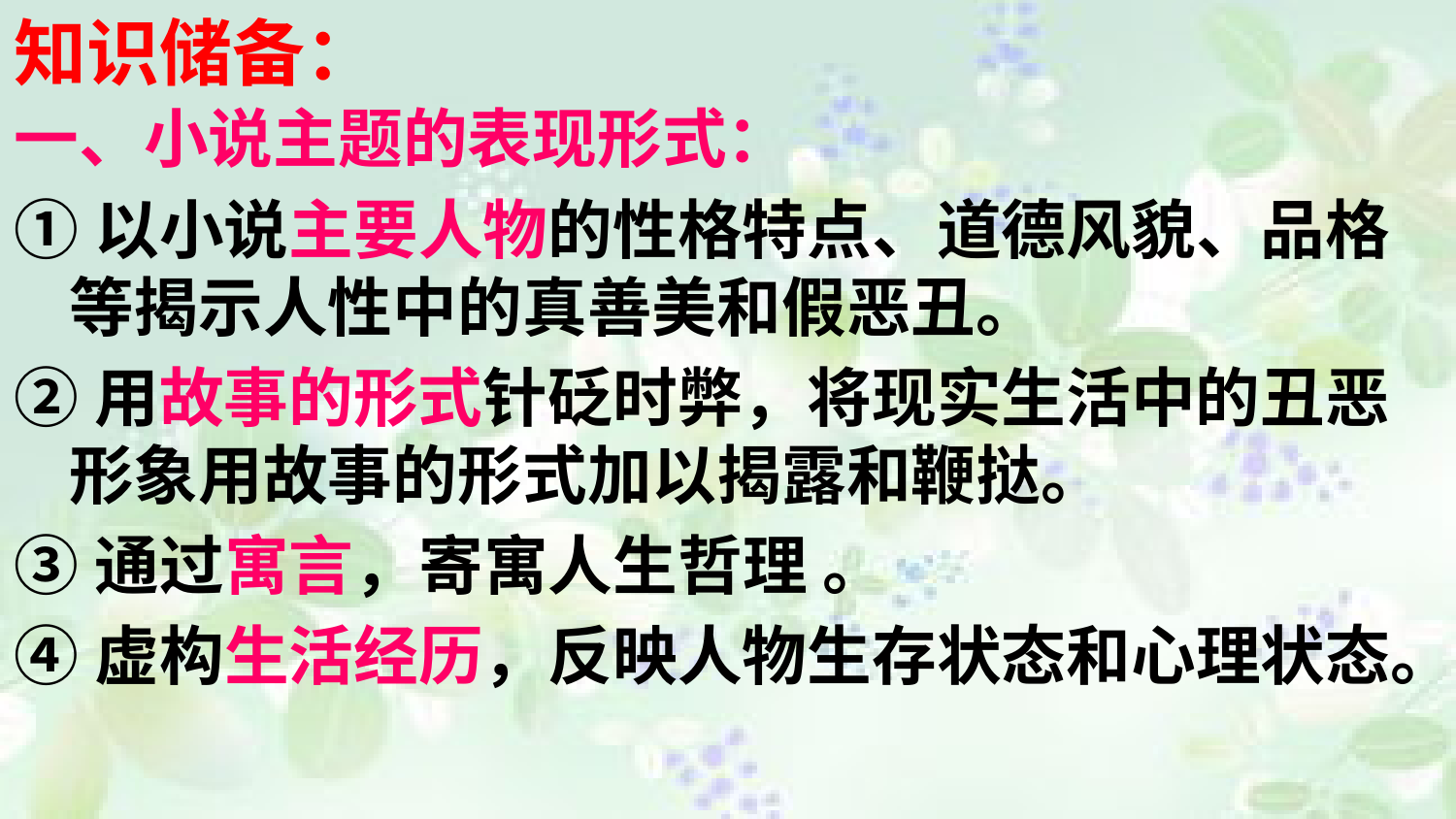

知识储备：
一、小说主题的表现形式：
①以小说主要人物的性格特点、道德风貌、品格等揭示人性中的真善美和假恶丑。
②用故事的形式针砭时弊，将现实生活中的丑恶形象用故事的形式加以揭露和鞭挞。
③通过寓言，寄寓人生哲理 。
④虚构生活经历，反映人物生存状态和心理状态。